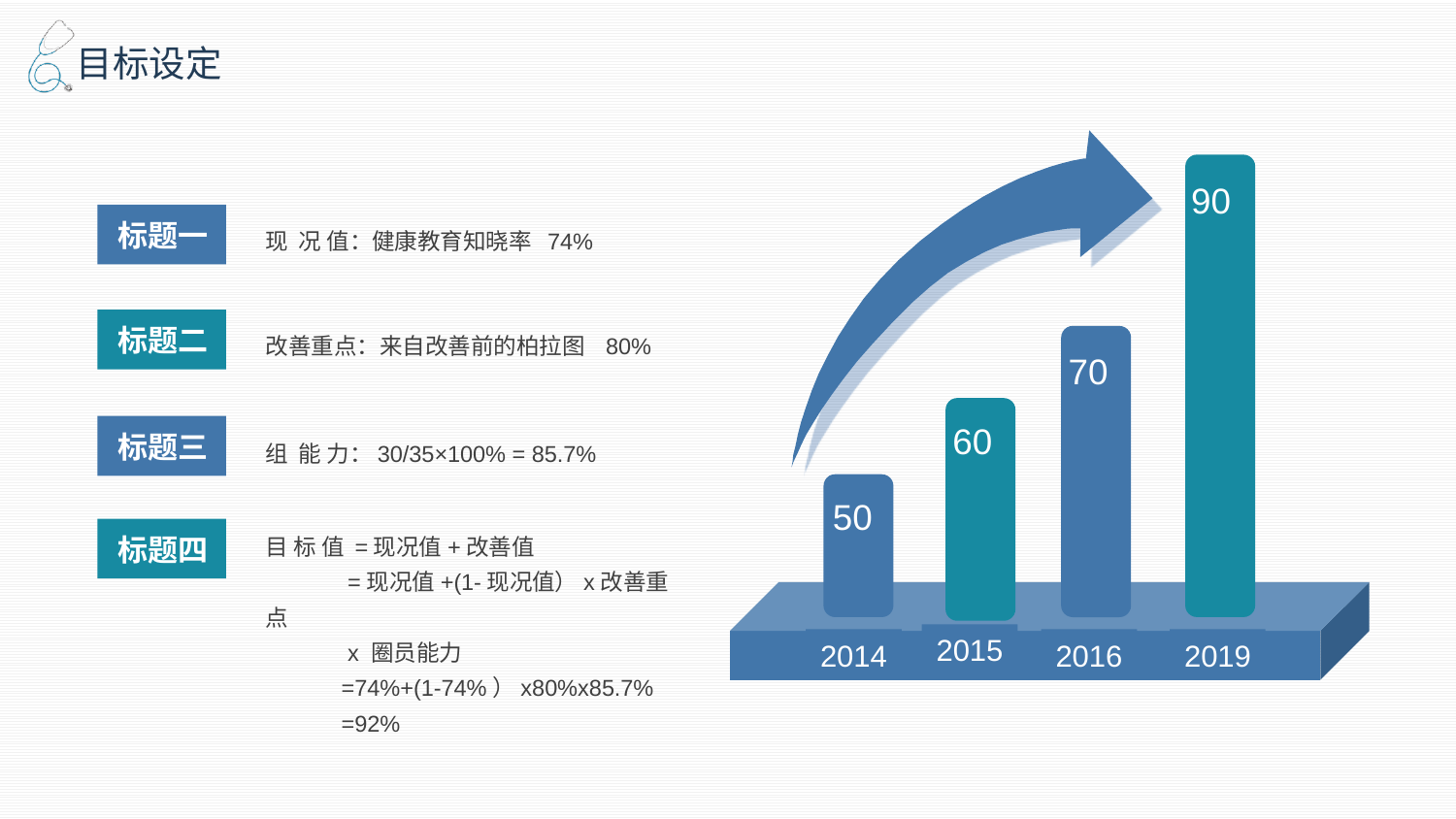

90

标题一
现  况 值：健康教育知晓率  74%

标题二
改善重点：来自改善前的柏拉图   80%
70

60

标题三
组  能 力：30/35×100% = 85.7%

50

目 标 值 =现况值+改善值
             =现况值+(1-现况值）x改善重点
             x 圈员能力
            =74%+(1-74%）x80%x85.7%
            =92%

标题四

2015
2014
2016
2019